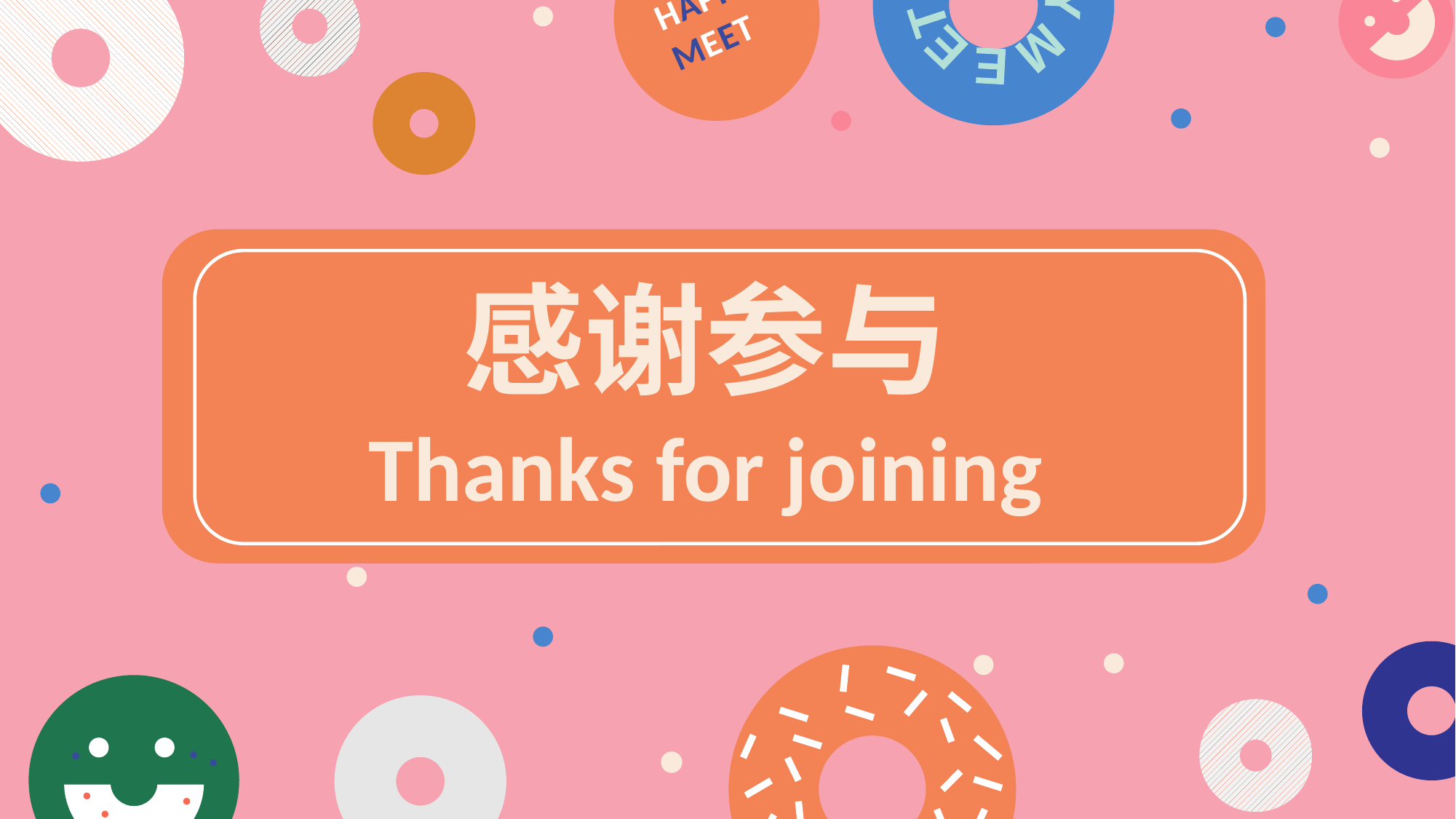

H A P P Y M E ET

HAPPY
MEET

感谢参与
Thanks for joining